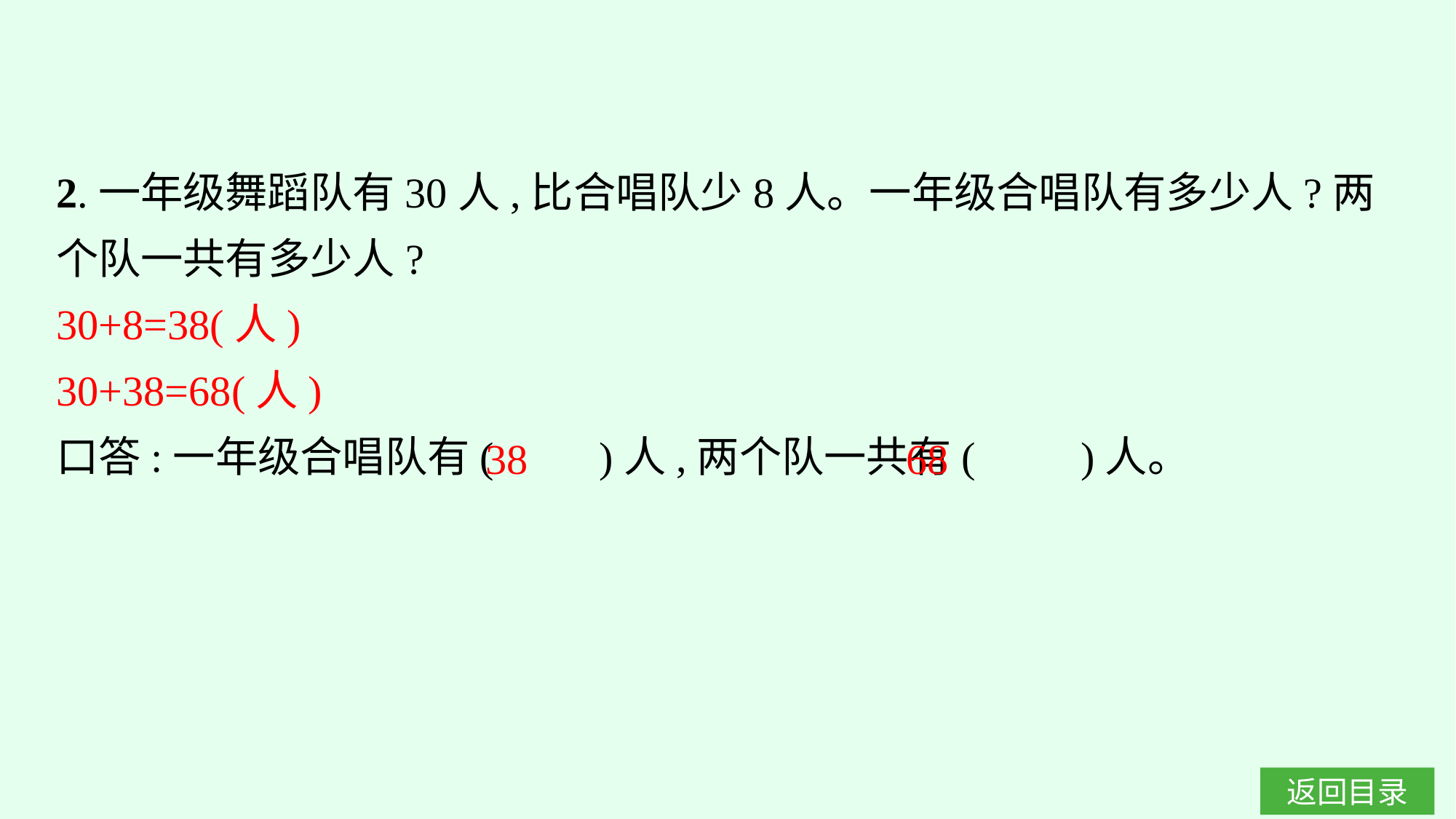

2.一年级舞蹈队有30人,比合唱队少8人。一年级合唱队有多少人?两个队一共有多少人?
30+8=38(人)
30+38=68(人)
口答:一年级合唱队有(　　)人,两个队一共有(　　)人。
38
68